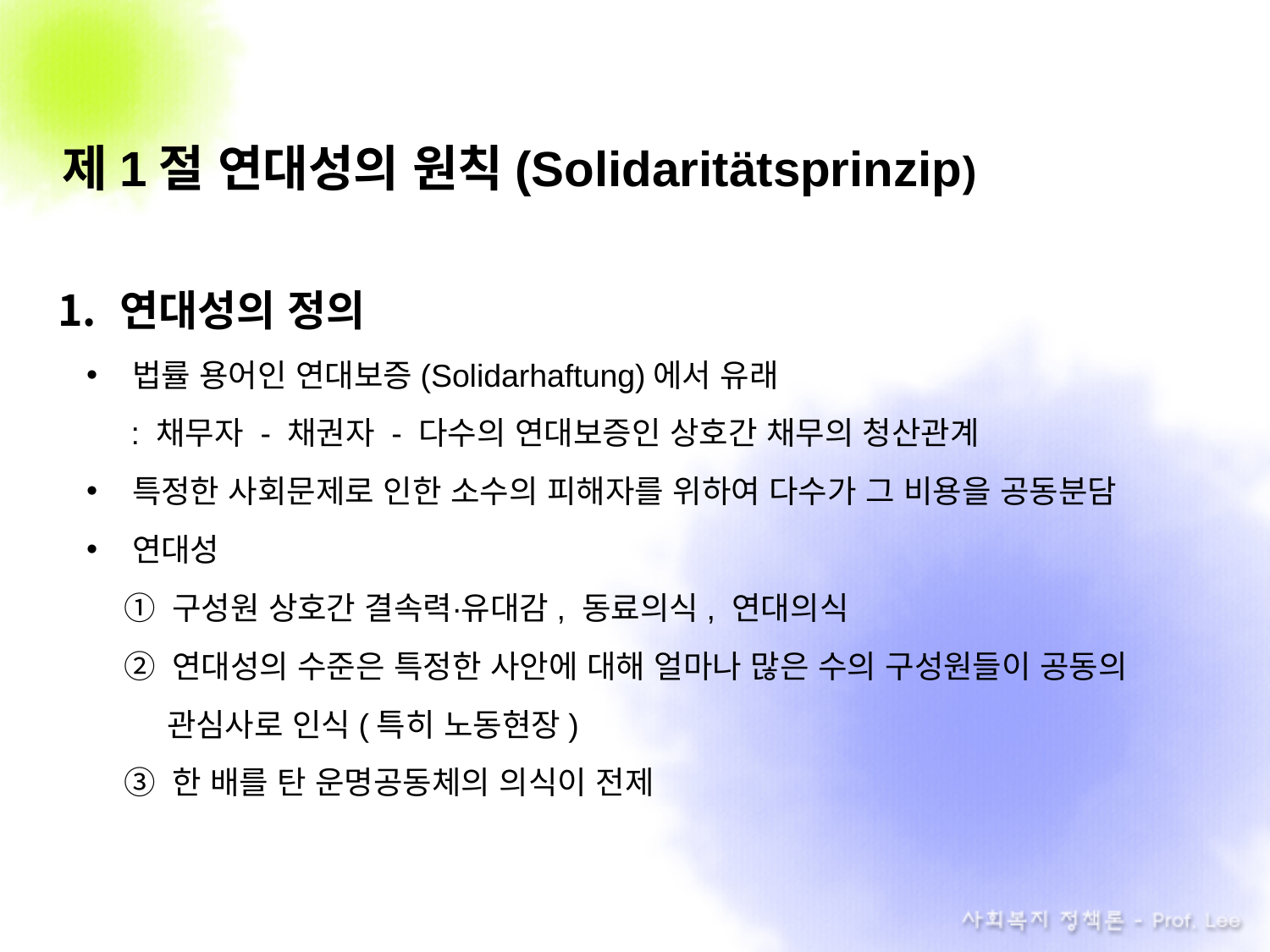

# 제1절 연대성의 원칙(Solidaritätsprinzip)
연대성의 정의
법률 용어인 연대보증(Solidarhaftung)에서 유래
     : 채무자 - 채권자 - 다수의 연대보증인 상호간 채무의 청산관계
특정한 사회문제로 인한 소수의 피해자를 위하여 다수가 그 비용을 공동분담
연대성
① 구성원 상호간 결속력∙유대감, 동료의식, 연대의식
② 연대성의 수준은 특정한 사안에 대해 얼마나 많은 수의 구성원들이 공동의
    관심사로 인식(특히 노동현장)
③ 한 배를 탄 운명공동체의 의식이 전제